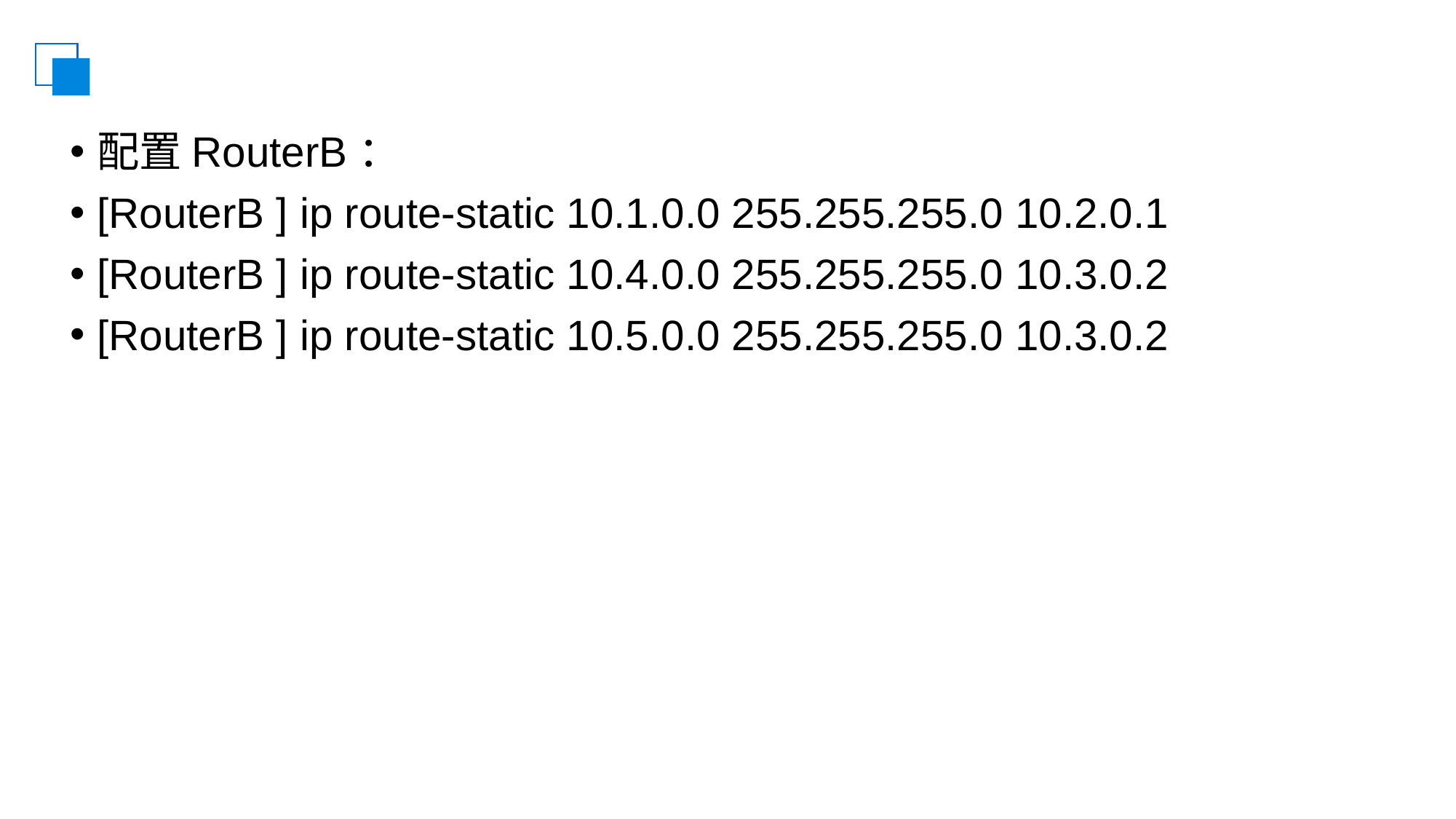

#
配置RouterB：
[RouterB ] ip route-static 10.1.0.0 255.255.255.0 10.2.0.1
[RouterB ] ip route-static 10.4.0.0 255.255.255.0 10.3.0.2
[RouterB ] ip route-static 10.5.0.0 255.255.255.0 10.3.0.2